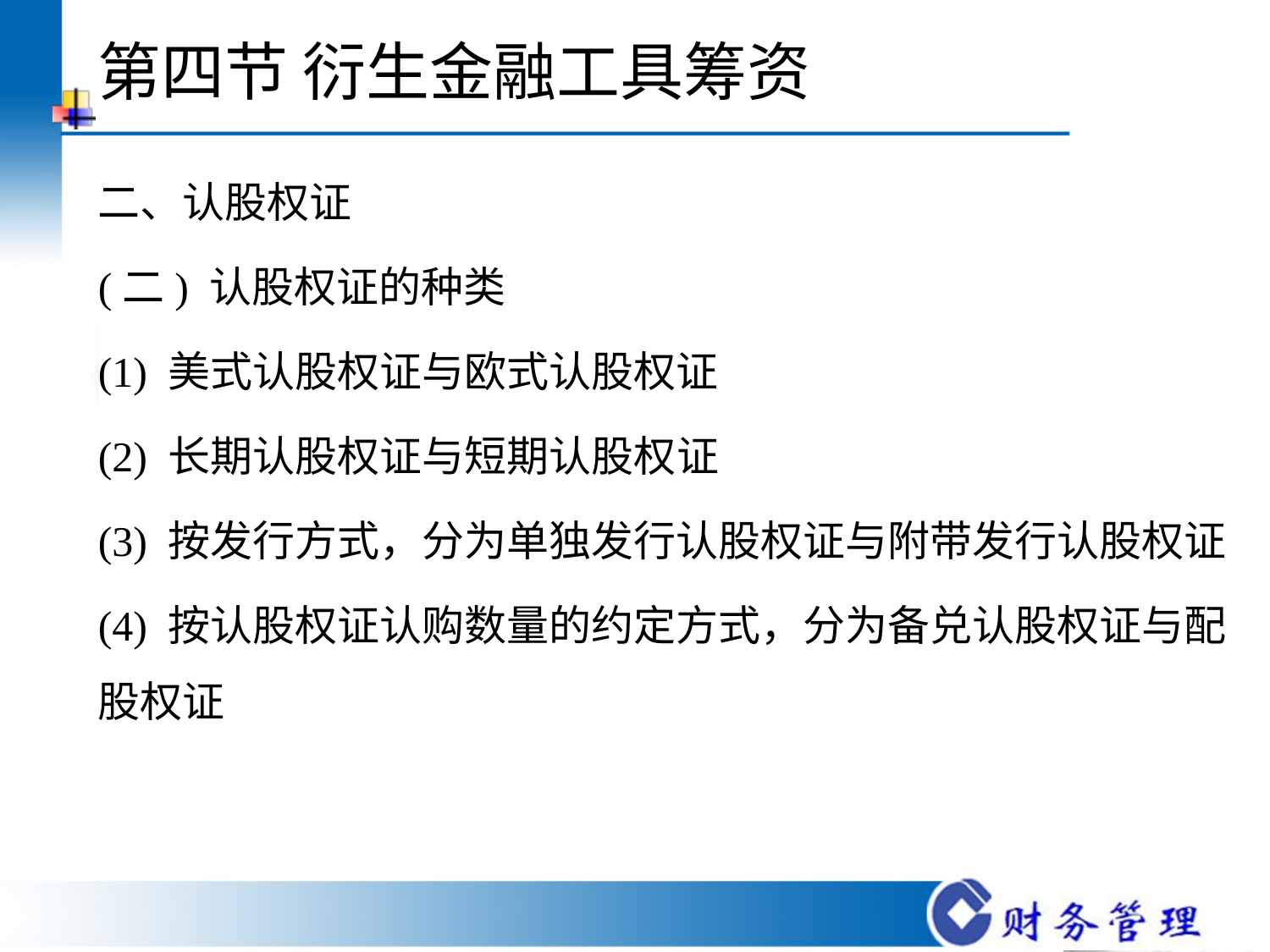

# 第四节 衍生金融工具筹资
二、认股权证
(二) 认股权证的种类
(1) 美式认股权证与欧式认股权证
(2) 长期认股权证与短期认股权证
(3) 按发行方式，分为单独发行认股权证与附带发行认股权证
(4) 按认股权证认购数量的约定方式，分为备兑认股权证与配股权证
52